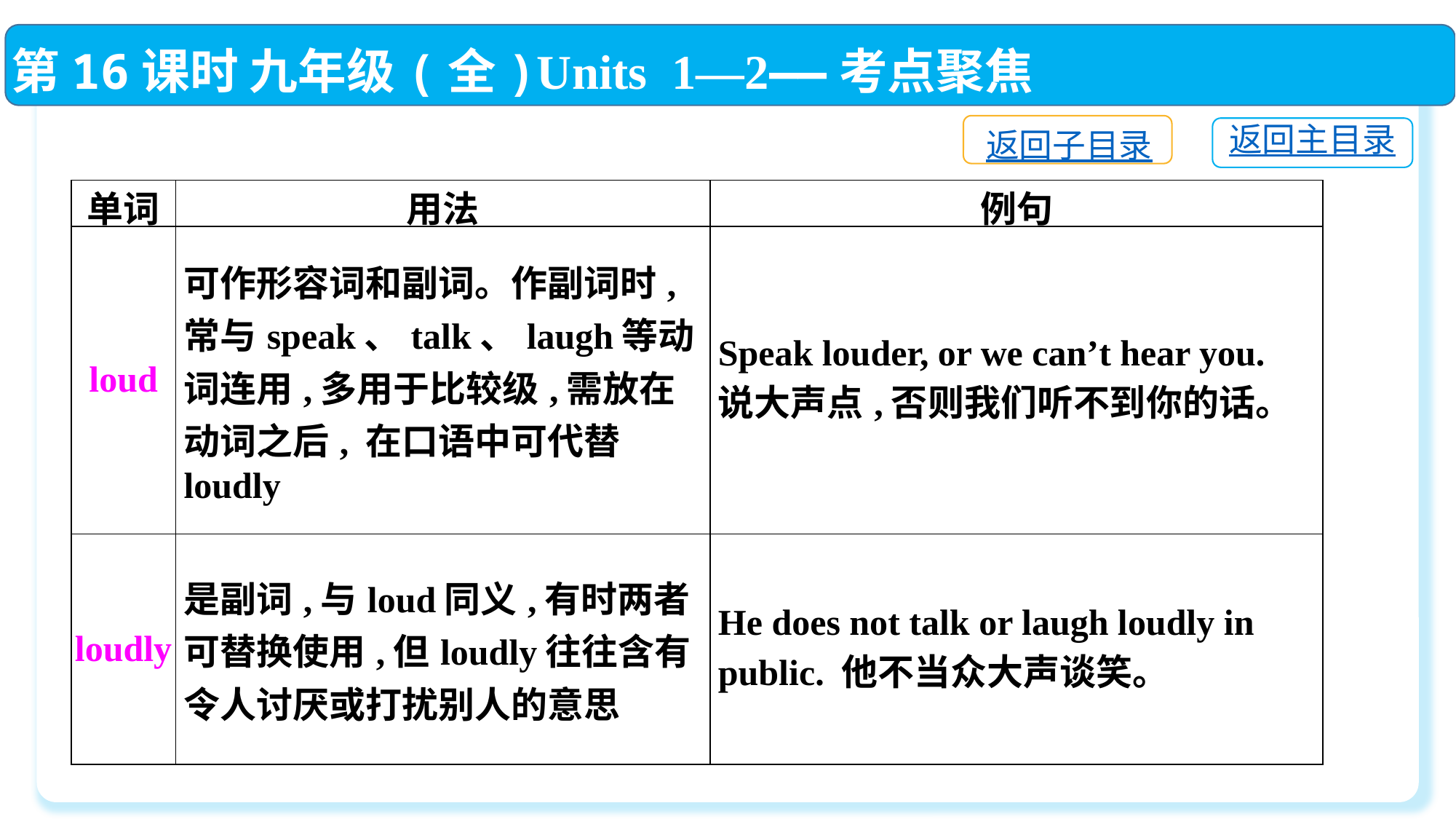

第16课时 九年级(全)Units  1—2——考点聚焦

返回子目录
返回主目录
| 单词 | 用法 | 例句 |
| --- | --- | --- |
| loud | 可作形容词和副词。作副词时,常与speak、talk、laugh等动词连用,多用于比较级,需放在动词之后, 在口语中可代替loudly | Speak louder, or we can’t hear you. 说大声点,否则我们听不到你的话。 |
| loudly | 是副词,与loud同义,有时两者可替换使用,但loudly往往含有令人讨厌或打扰别人的意思 | He does not talk or laugh loudly in public. 他不当众大声谈笑。 |